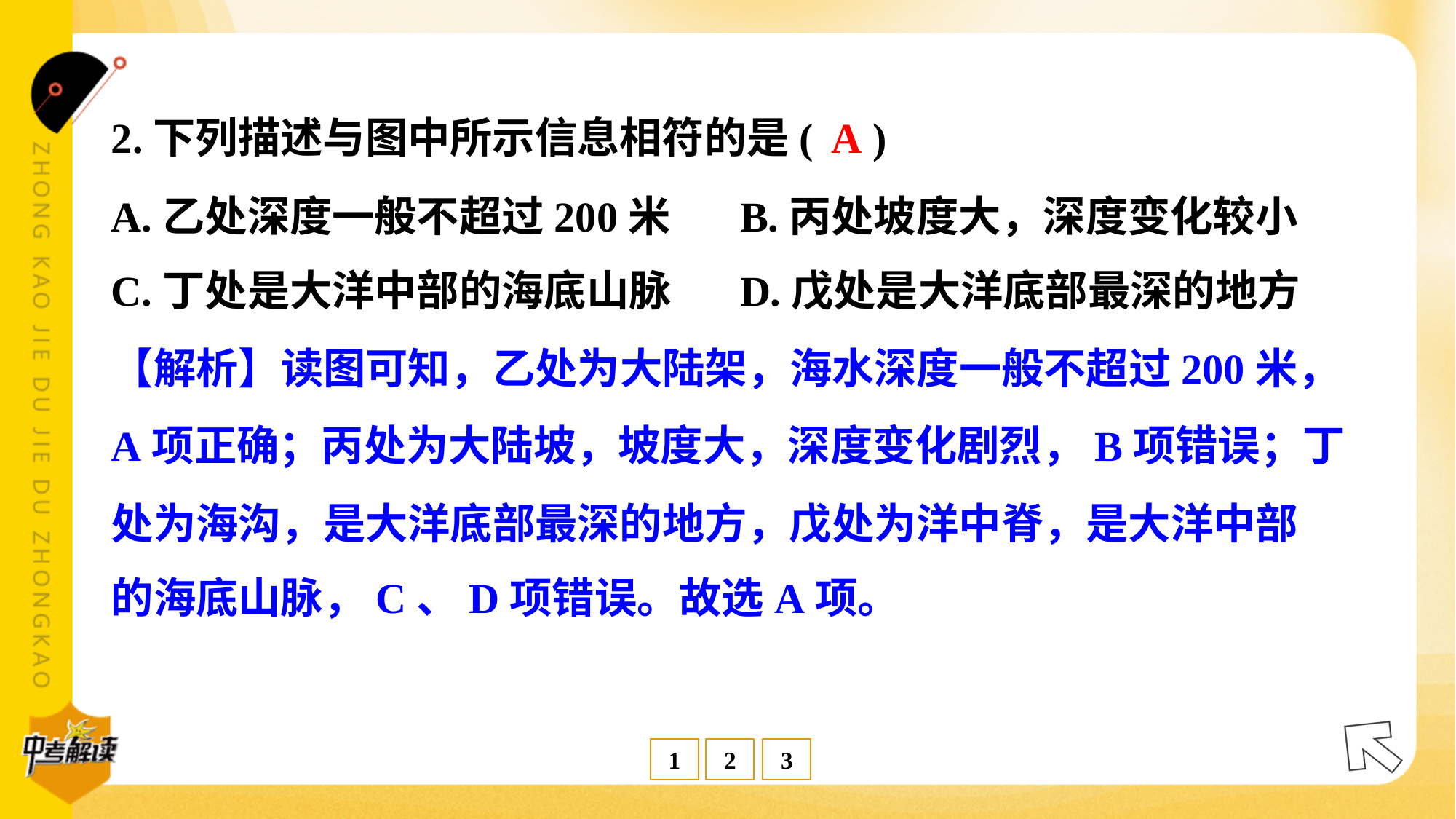

A
2.下列描述与图中所示信息相符的是(     )
A.乙处深度一般不超过200米	B.丙处坡度大，深度变化较小
C.丁处是大洋中部的海底山脉	D.戊处是大洋底部最深的地方
【解析】读图可知，乙处为大陆架，海水深度一般不超过200米，
A项正确；丙处为大陆坡，坡度大，深度变化剧烈，B项错误；丁
处为海沟，是大洋底部最深的地方，戊处为洋中脊，是大洋中部
的海底山脉，C、D项错误。故选A项。